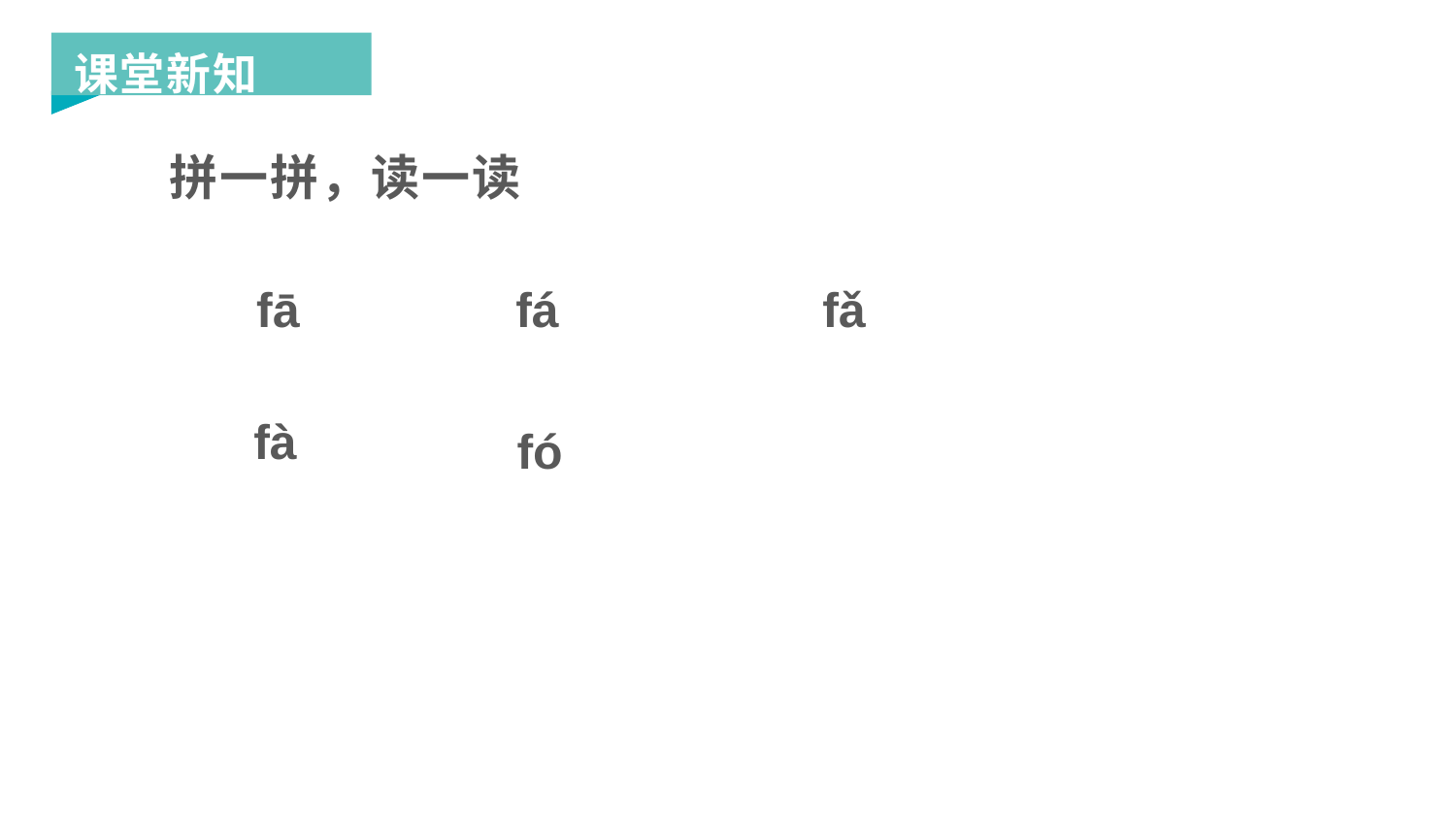

课堂新知

拼一拼，读一读
fā
fá
fǎ
fà
fó